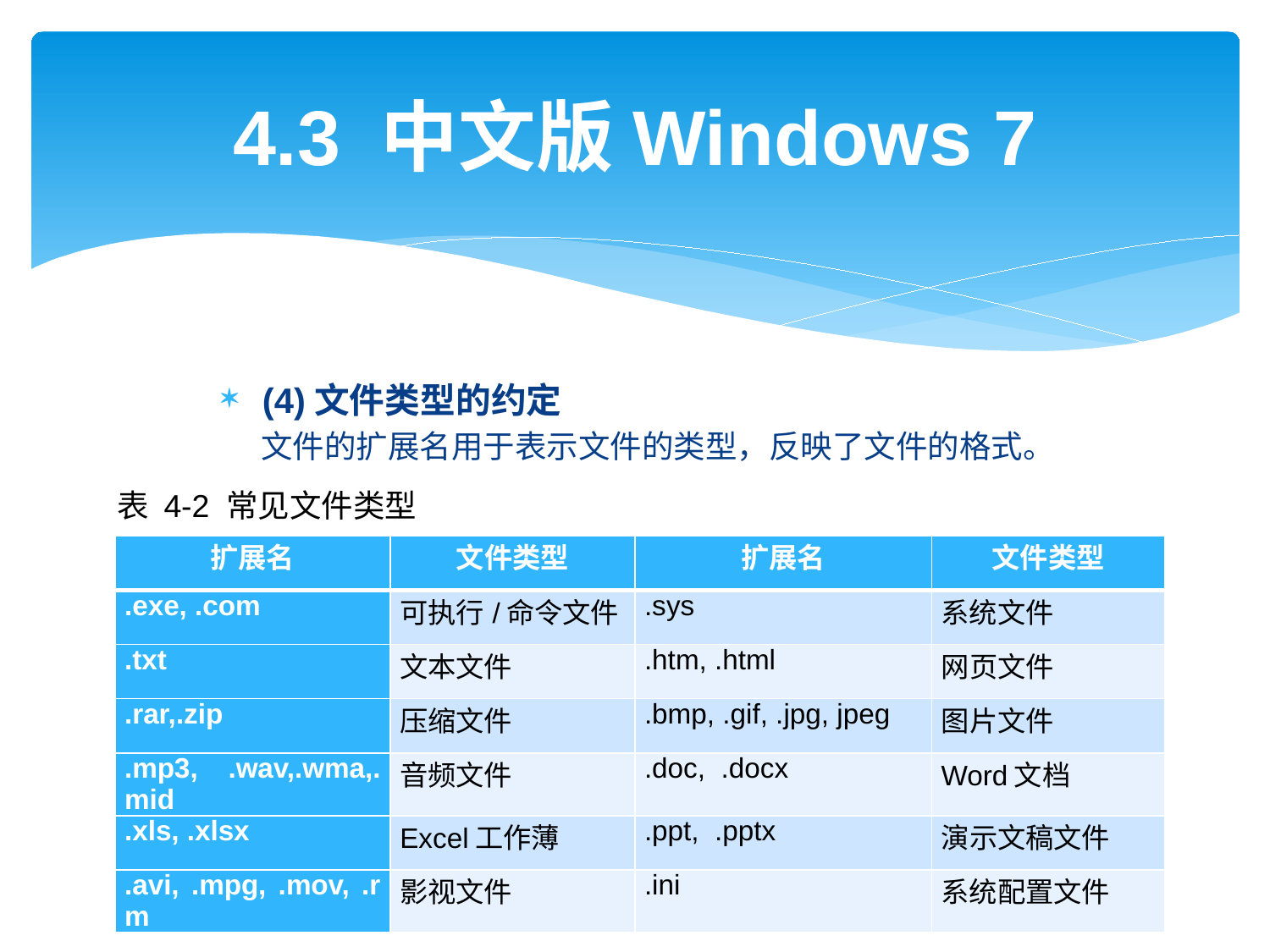

# 4.3 中文版Windows 7
 (4)文件类型的约定
文件的扩展名用于表示文件的类型，反映了文件的格式。
表 4-2 常见文件类型
| 扩展名 | 文件类型 | 扩展名 | 文件类型 |
| --- | --- | --- | --- |
| .exe, .com | 可执行/命令文件 | .sys | 系统文件 |
| .txt | 文本文件 | .htm, .html | 网页文件 |
| .rar,.zip | 压缩文件 | .bmp, .gif, .jpg, jpeg | 图片文件 |
| .mp3, .wav,.wma,.mid | 音频文件 | .doc, .docx | Word文档 |
| .xls, .xlsx | Excel工作薄 | .ppt, .pptx | 演示文稿文件 |
| .avi, .mpg, .mov, .rm | 影视文件 | .ini | 系统配置文件 |